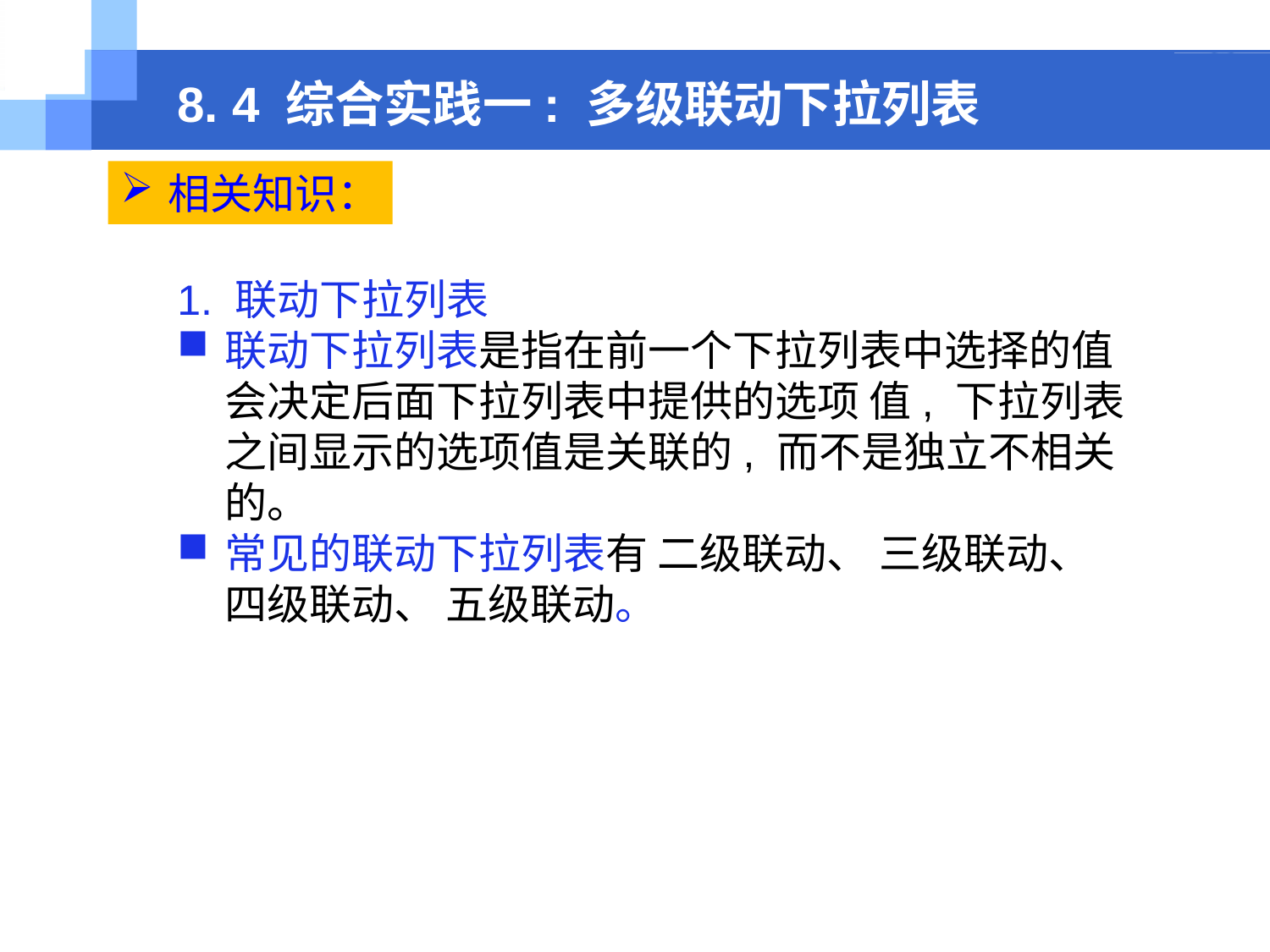

8. 4 综合实践一: 多级联动下拉列表
相关知识：
1. 联动下拉列表
联动下拉列表是指在前一个下拉列表中选择的值会决定后面下拉列表中提供的选项 值, 下拉列表之间显示的选项值是关联的, 而不是独立不相关的。
常见的联动下拉列表有 二级联动、 三级联动、 四级联动、 五级联动。